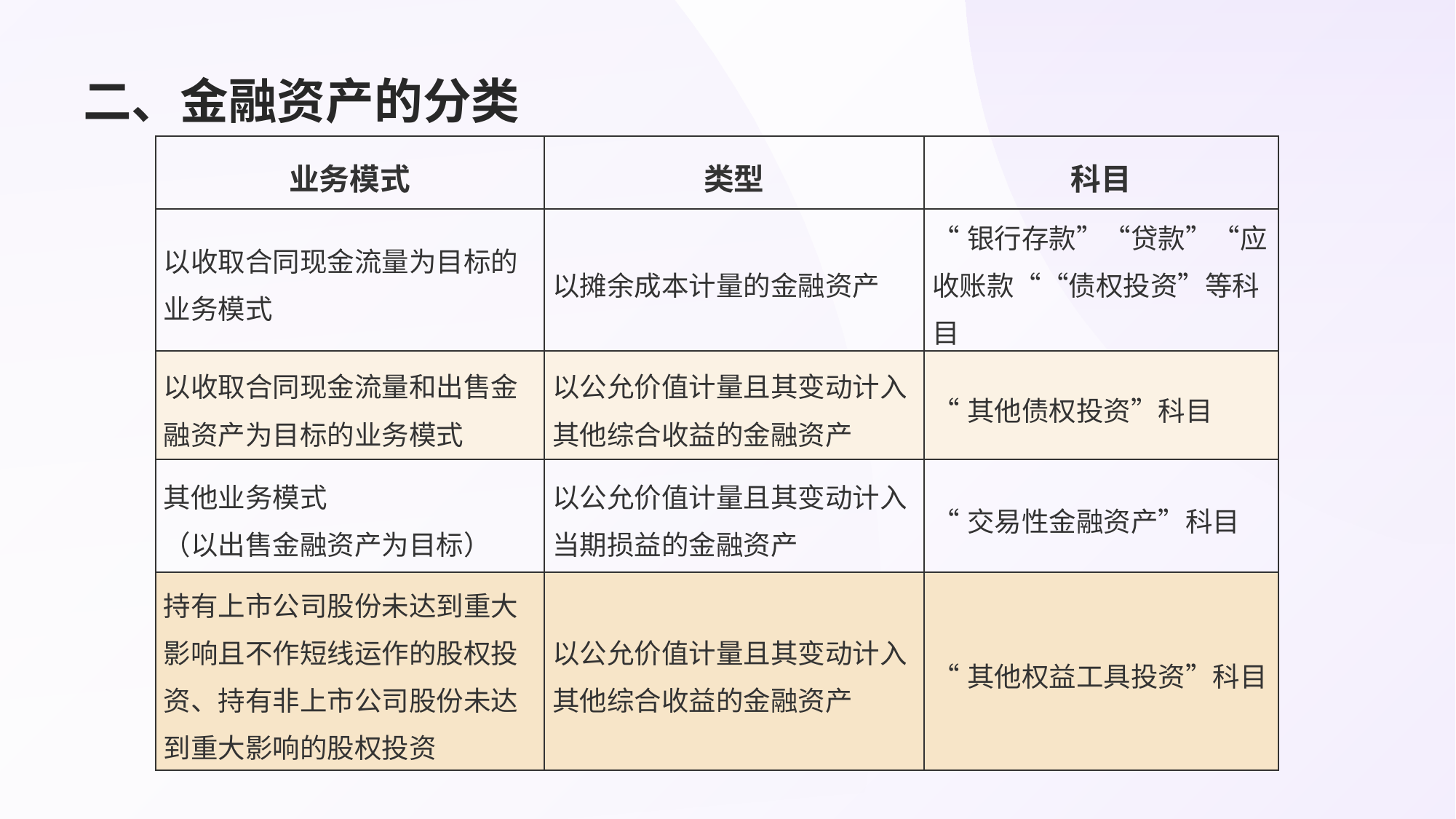

# 二、金融资产的分类
| 业务模式 | 类型 | 科目 |
| --- | --- | --- |
| 以收取合同现金流量为目标的业务模式 | 以摊余成本计量的金融资产 | “银行存款”“贷款”“应收账款““债权投资”等科目 |
| 以收取合同现金流量和出售金融资产为目标的业务模式 | 以公允价值计量且其变动计入其他综合收益的金融资产 | “其他债权投资”科目 |
| 其他业务模式 （以出售金融资产为目标） | 以公允价值计量且其变动计入当期损益的金融资产 | “交易性金融资产”科目 |
| 持有上市公司股份未达到重大影响且不作短线运作的股权投资、持有非上市公司股份未达到重大影响的股权投资 | 以公允价值计量且其变动计入其他综合收益的金融资产 | “其他权益工具投资”科目 |